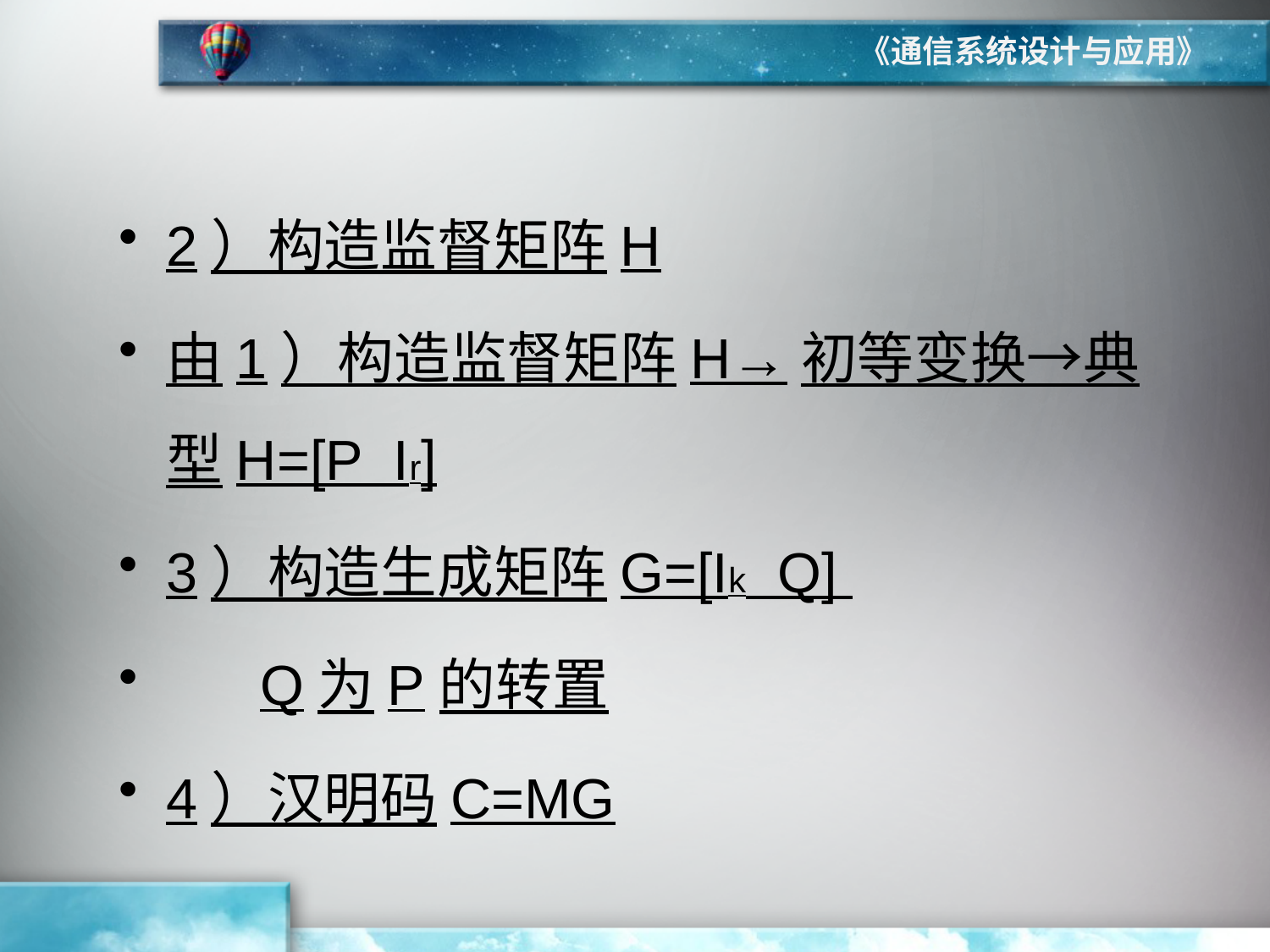

《通信系统设计与应用》
2）构造监督矩阵H
由1）构造监督矩阵H→初等变换→典型H=[P  Ir]
3）构造生成矩阵G=[Ik  Q]
      Q为P的转置
4）汉明码C=MG